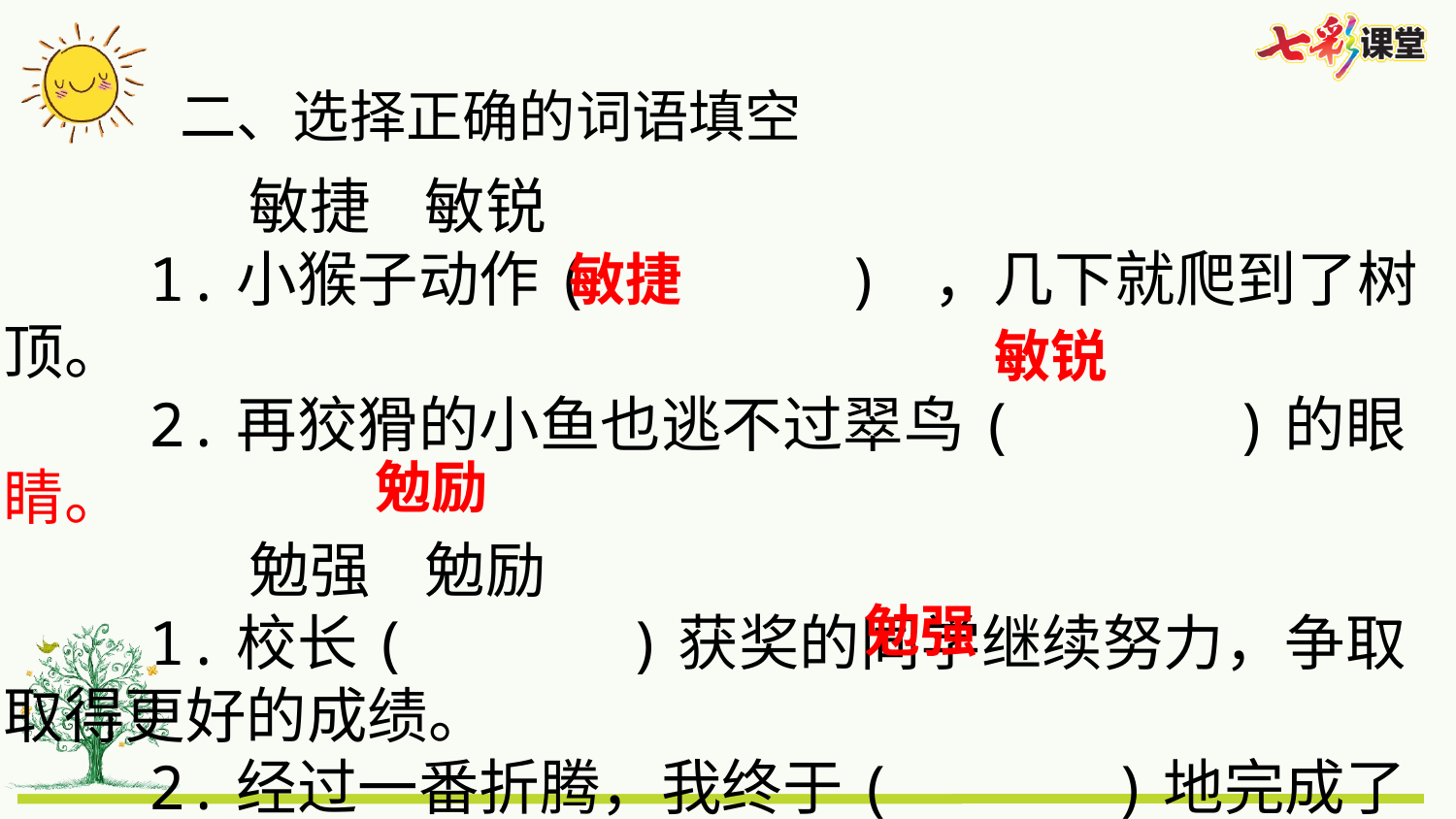

二、选择正确的词语填空
                 敏捷    敏锐
    1.小猴子动作(       ) ，几下就爬到了树顶。
    2.再狡猾的小鱼也逃不过翠鸟(      )的眼睛。
                 勉强    勉励
    1.校长(      )获奖的同学继续努力，争取取得更好的成绩。
    2.经过一番折腾，我终于(      )地完成了作业。
敏捷
敏锐
勉励
勉强